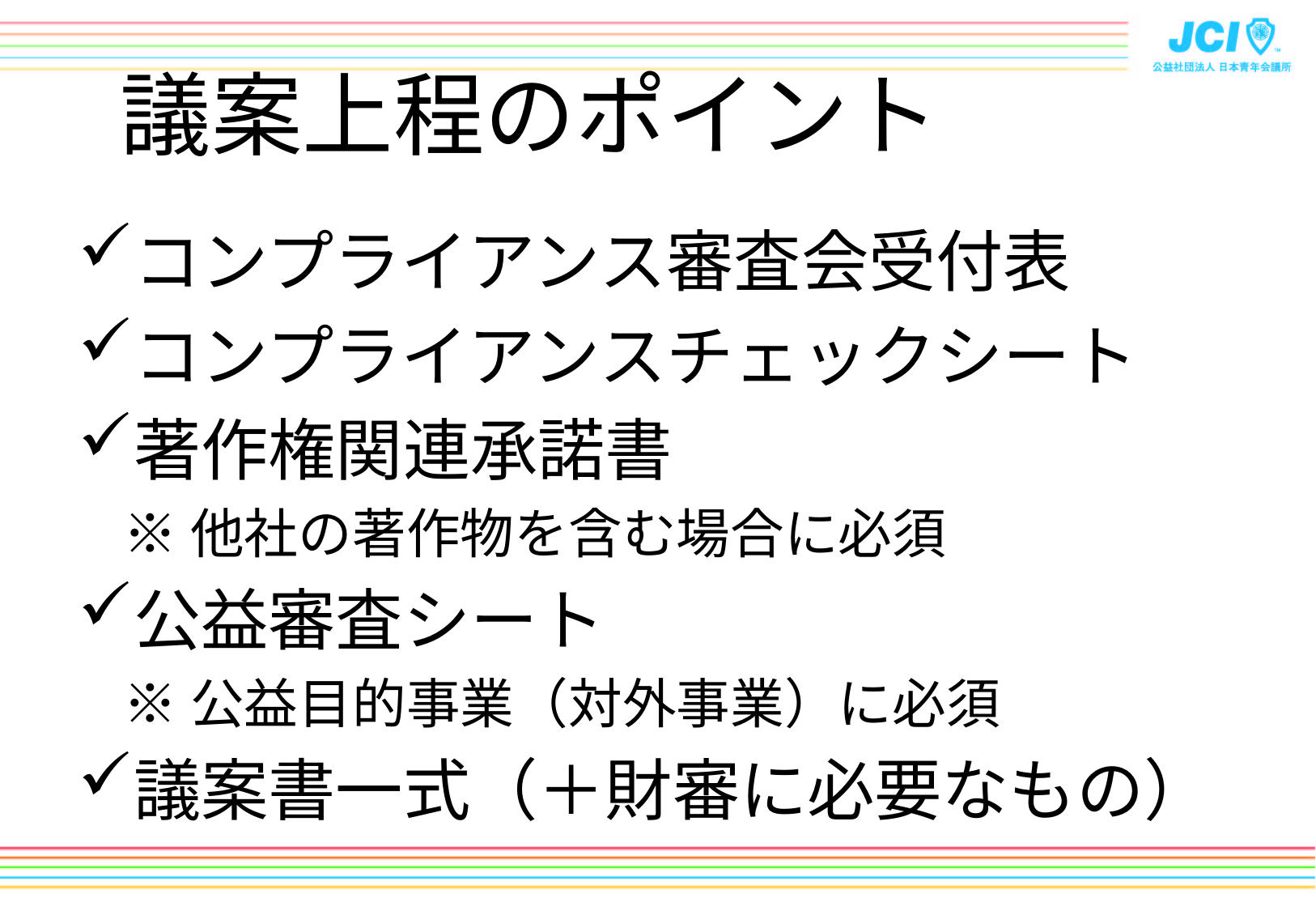

# 議案上程のポイント
コンプライアンス審査会受付表
コンプライアンスチェックシート
著作権関連承諾書
	※他社の著作物を含む場合に必須
公益審査シート
	※公益目的事業（対外事業）に必須
議案書一式（＋財審に必要なもの）